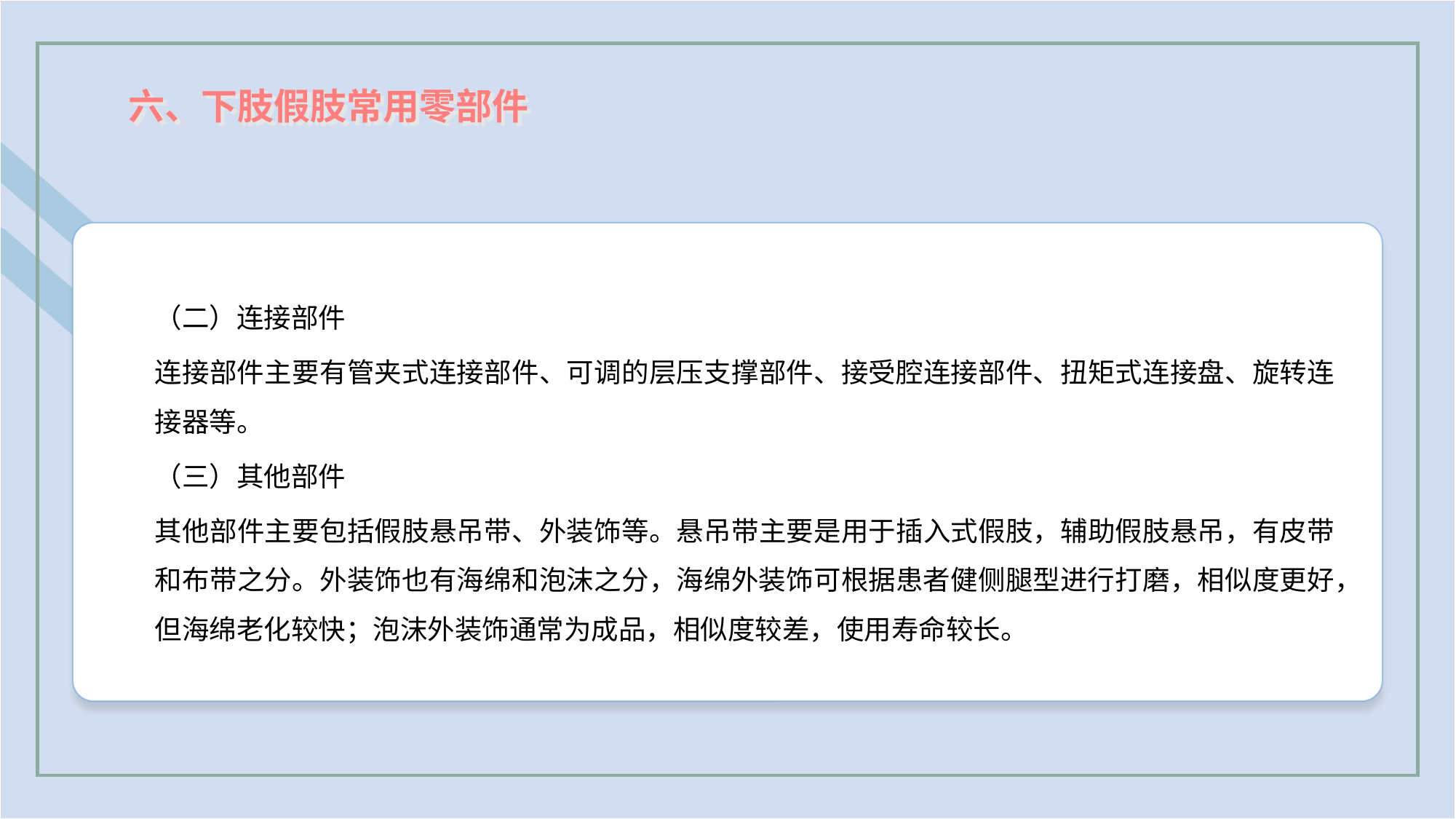

六、下肢假肢常用零部件

（二）连接部件
连接部件主要有管夹式连接部件、可调的层压支撑部件、接受腔连接部件、扭矩式连接盘、旋转连接器等。
（三）其他部件
其他部件主要包括假肢悬吊带、外装饰等。悬吊带主要是用于插入式假肢，辅助假肢悬吊，有皮带和布带之分。外装饰也有海绵和泡沫之分，海绵外装饰可根据患者健侧腿型进行打磨，相似度更好，但海绵老化较快；泡沫外装饰通常为成品，相似度较差，使用寿命较长。